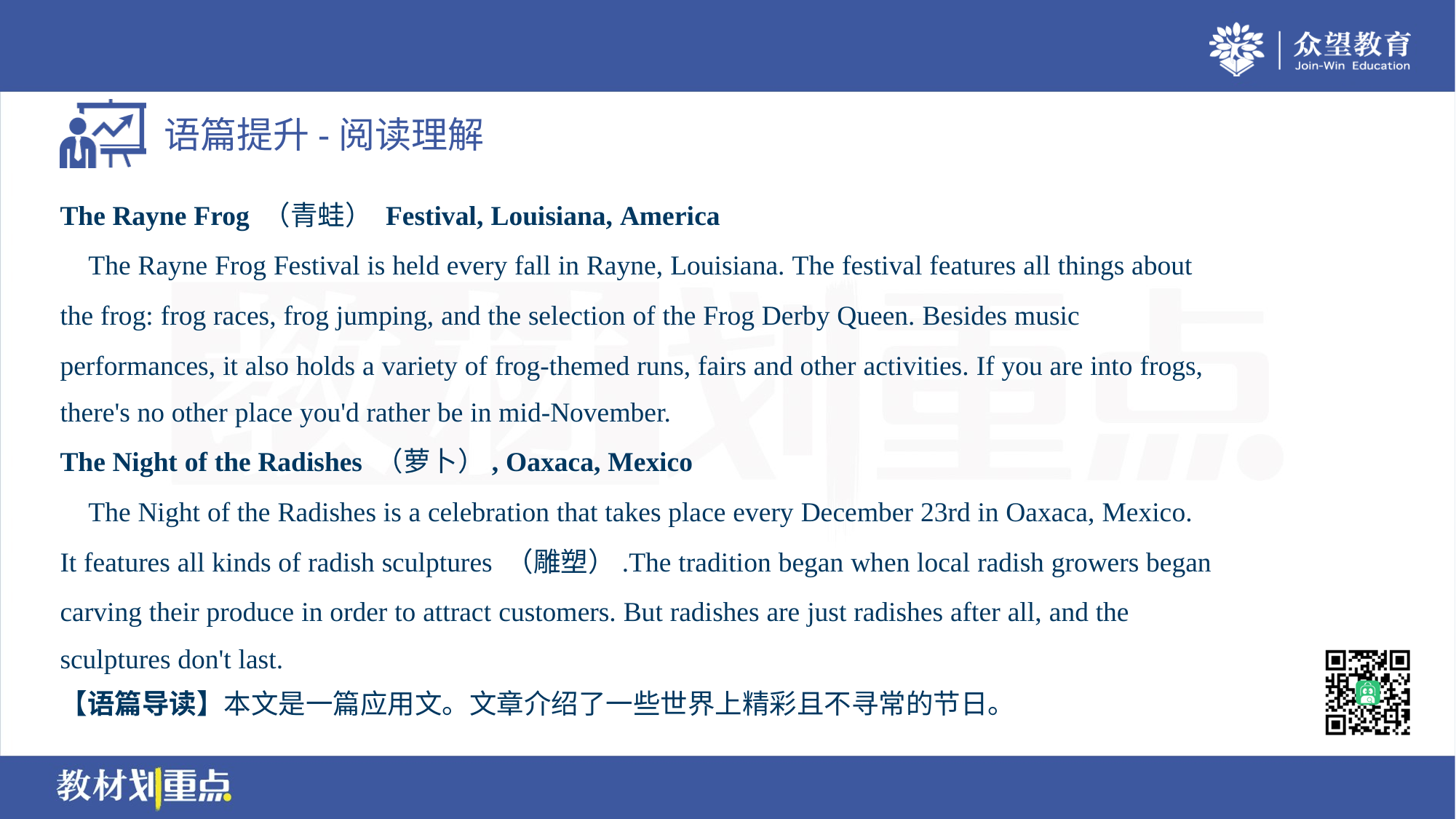

The Rayne Frog （青蛙） Festival, Louisiana, America
    The Rayne Frog Festival is held every fall in Rayne, Louisiana. The festival features all things about
the frog: frog races, frog jumping, and the selection of the Frog Derby Queen. Besides music
performances, it also holds a variety of frog-themed runs, fairs and other activities. If you are into frogs,
there's no other place you'd rather be in mid-November.
The Night of the Radishes （萝卜）, Oaxaca, Mexico
    The Night of the Radishes is a celebration that takes place every December 23rd in Oaxaca, Mexico.
It features all kinds of radish sculptures （雕塑）.The tradition began when local radish growers began
carving their produce in order to attract customers. But radishes are just radishes after all, and the
sculptures don't last.
【语篇导读】本文是一篇应用文。文章介绍了一些世界上精彩且不寻常的节日。